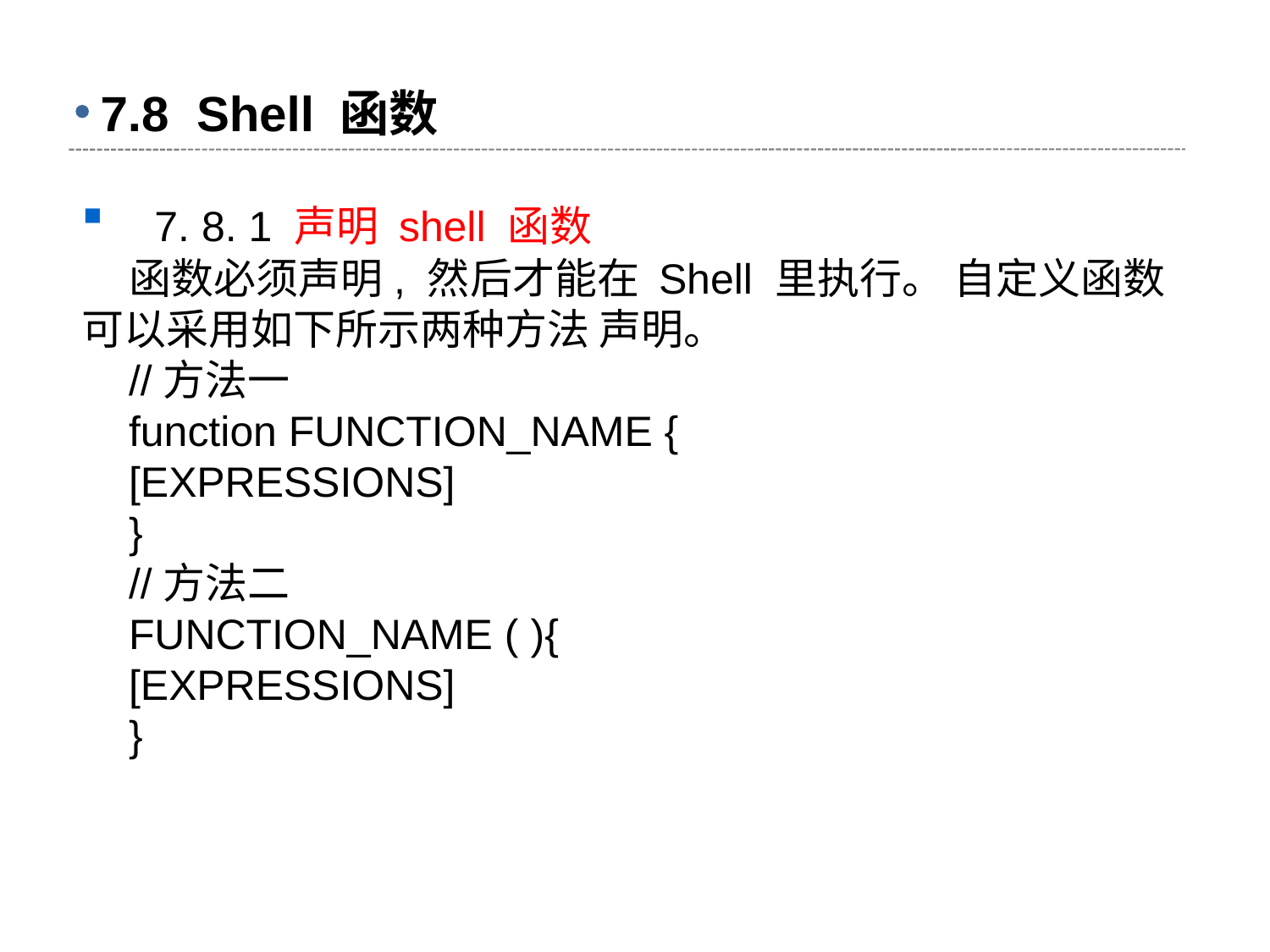

# 7.8  Shell 函数

  7. 8. 1 声明 shell 函数
    函数必须声明, 然后才能在 Shell 里执行。 自定义函数可以采用如下所示两种方法 声明。
    //方法一
    function FUNCTION_NAME {
    [EXPRESSIONS]
    }
    //方法二
    FUNCTION_NAME ( ){
    [EXPRESSIONS]
    }